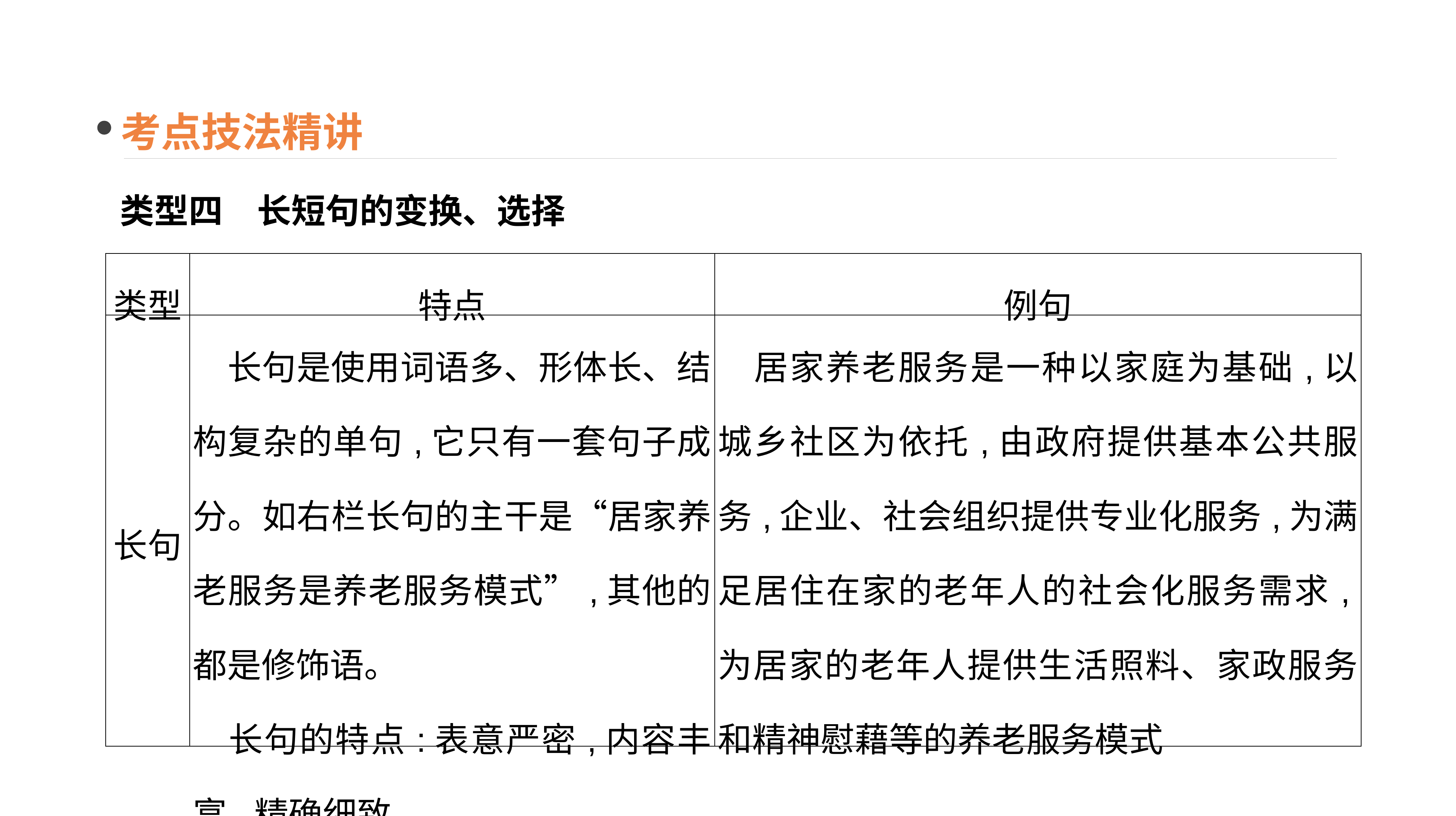

考点技法精讲

类型四　长短句的变换、选择

| 类型 | 特点 | 例句 |
| --- | --- | --- |
| 长句 | 长句是使用词语多、形体长、结构复杂的单句,它只有一套句子成分。如右栏长句的主干是“居家养老服务是养老服务模式”,其他的都是修饰语。 　长句的特点:表意严密,内容丰富,精确细致 | 居家养老服务是一种以家庭为基础,以城乡社区为依托,由政府提供基本公共服务,企业、社会组织提供专业化服务,为满足居住在家的老年人的社会化服务需求,为居家的老年人提供生活照料、家政服务和精神慰藉等的养老服务模式 |